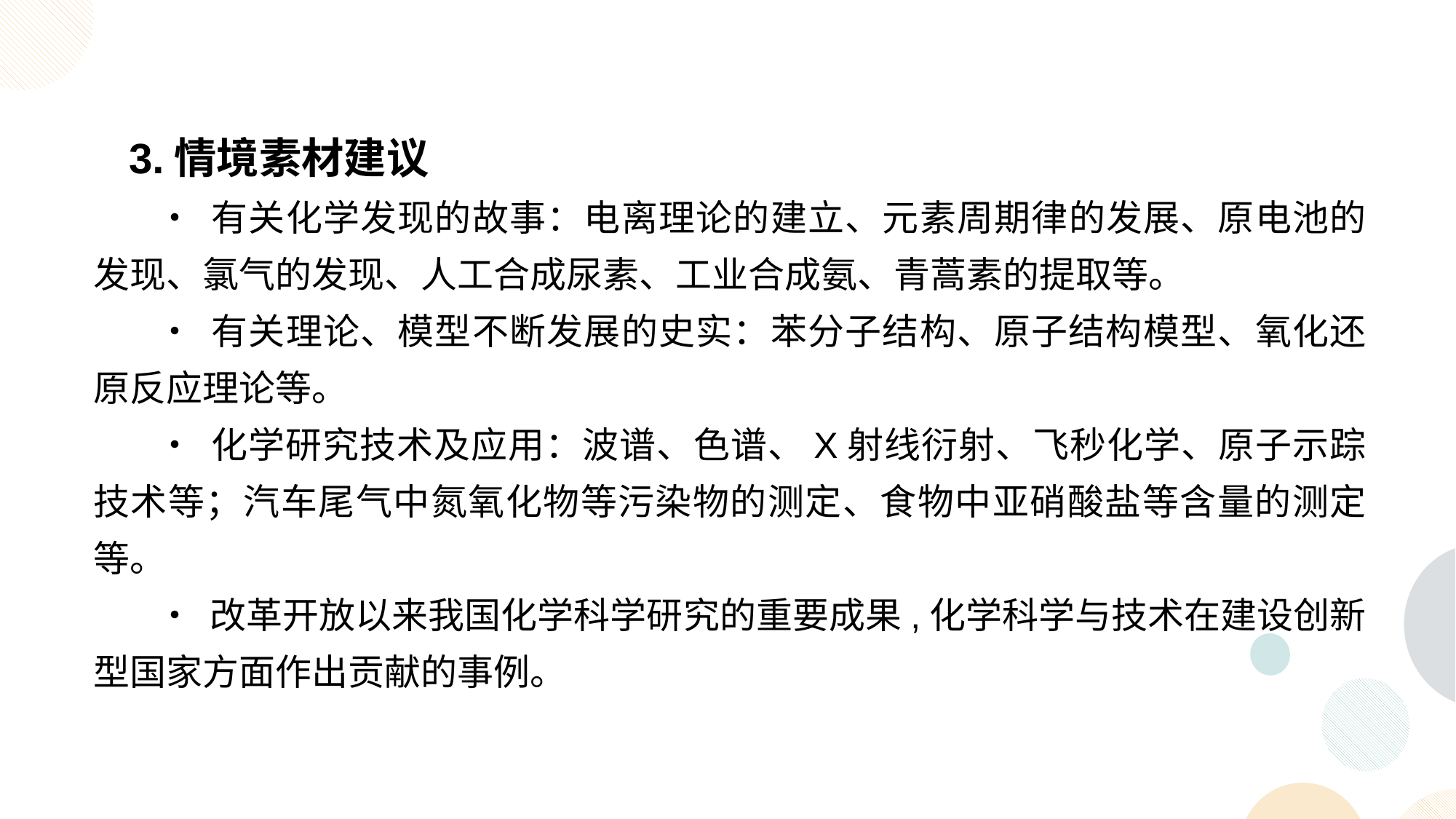

3.情境素材建议
• 有关化学发现的故事：电离理论的建立、元素周期律的发展、原电池的发现、氯气的发现、人工合成尿素、工业合成氨、青蒿素的提取等。
• 有关理论、模型不断发展的史实：苯分子结构、原子结构模型、氧化还原反应理论等。
• 化学研究技术及应用：波谱、色谱、X射线衍射、飞秒化学、原子示踪技术等；汽车尾气中氮氧化物等污染物的测定、食物中亚硝酸盐等含量的测定等。
• 改革开放以来我国化学科学研究的重要成果,化学科学与技术在建设创新型国家方面作出贡献的事例。